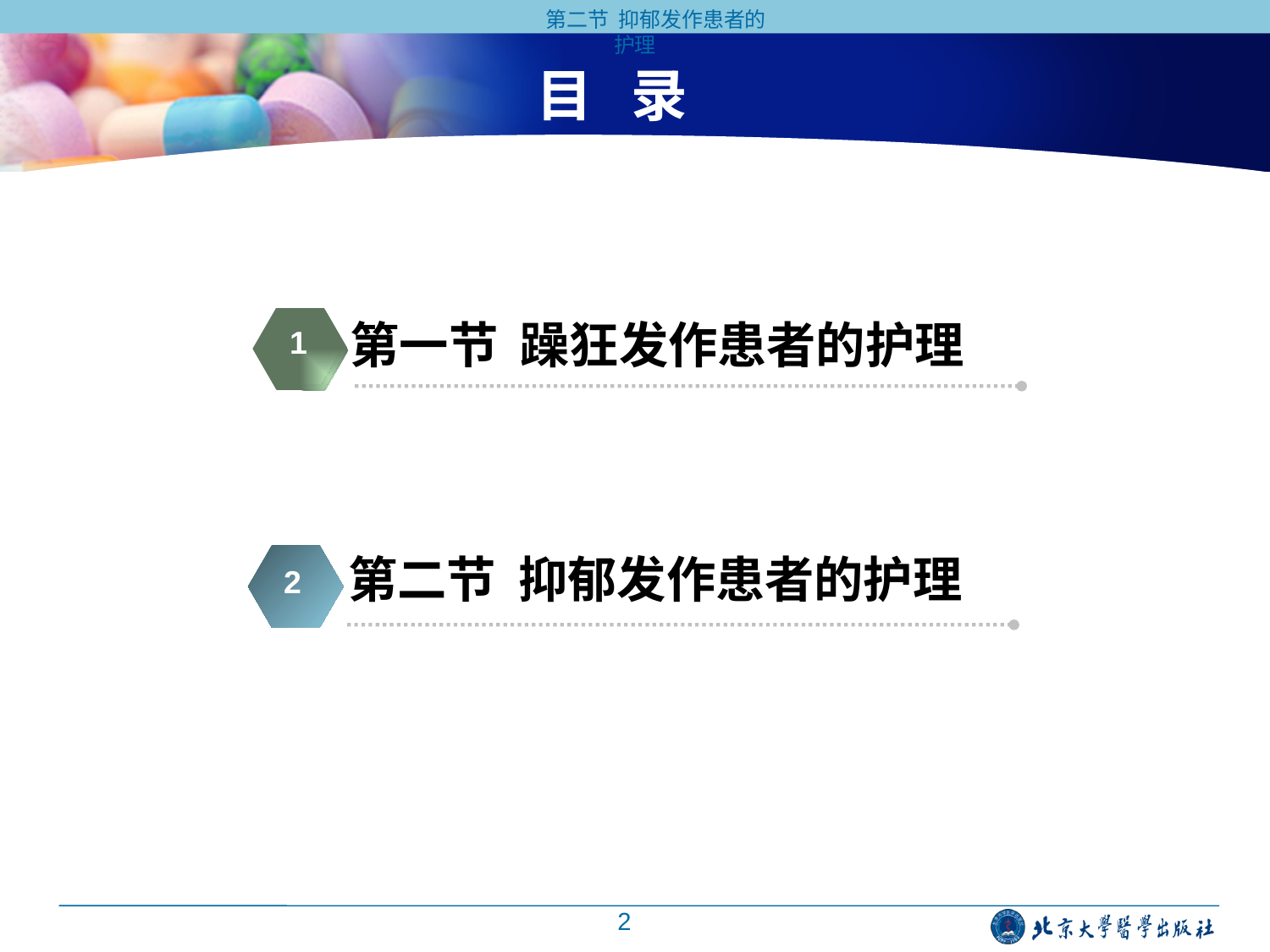

第二节  抑郁发作患者的护理
# 目   录
第一节  躁狂发作患者的护理

1

2
第二节  抑郁发作患者的护理

2

2